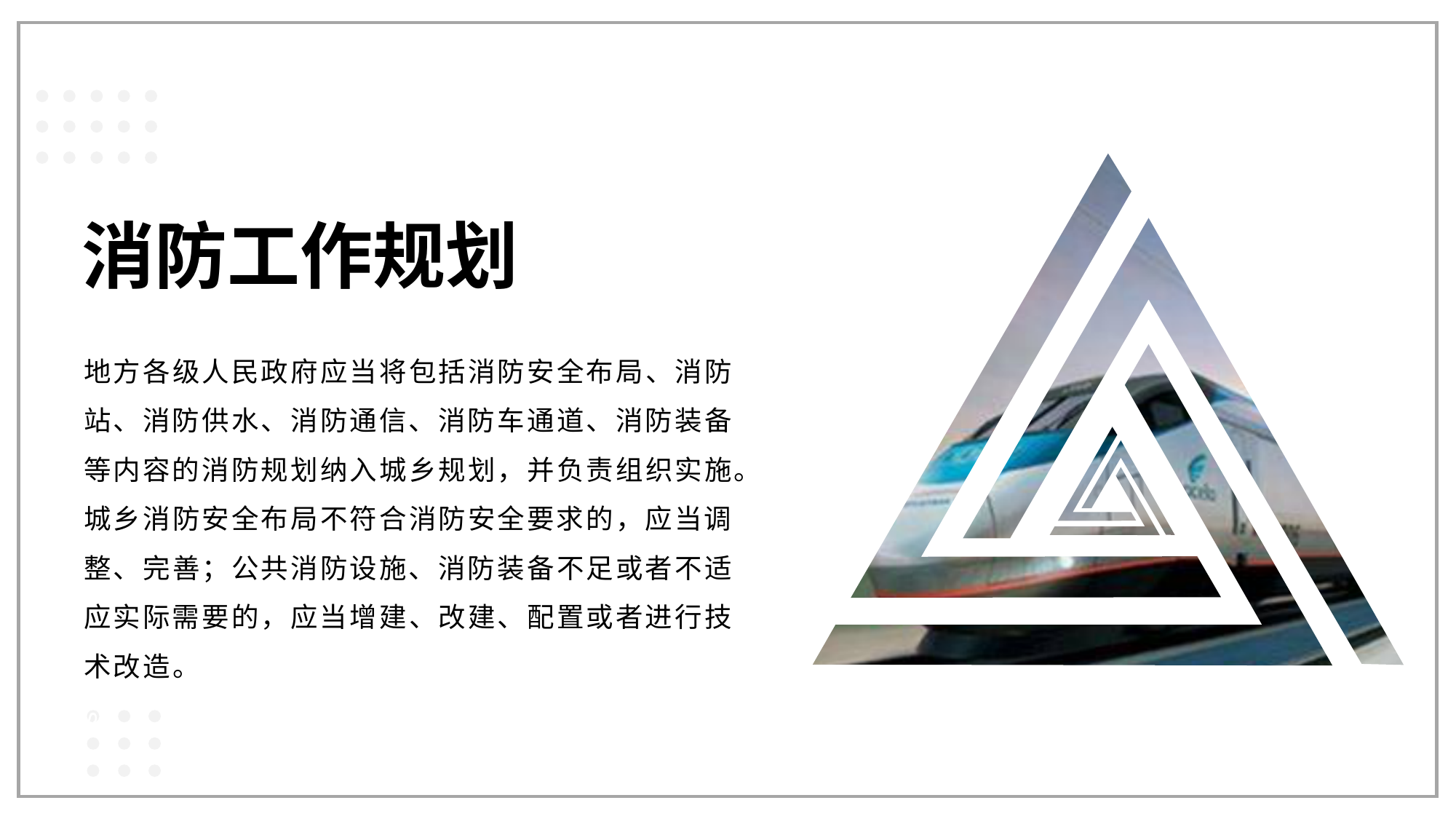

消防工作规划
地方各级人民政府应当将包括消防安全布局、消防站、消防供水、消防通信、消防车通道、消防装备等内容的消防规划纳入城乡规划，并负责组织实施。城乡消防安全布局不符合消防安全要求的，应当调整、完善；公共消防设施、消防装备不足或者不适应实际需要的，应当增建、改建、配置或者进行技术改造。

s